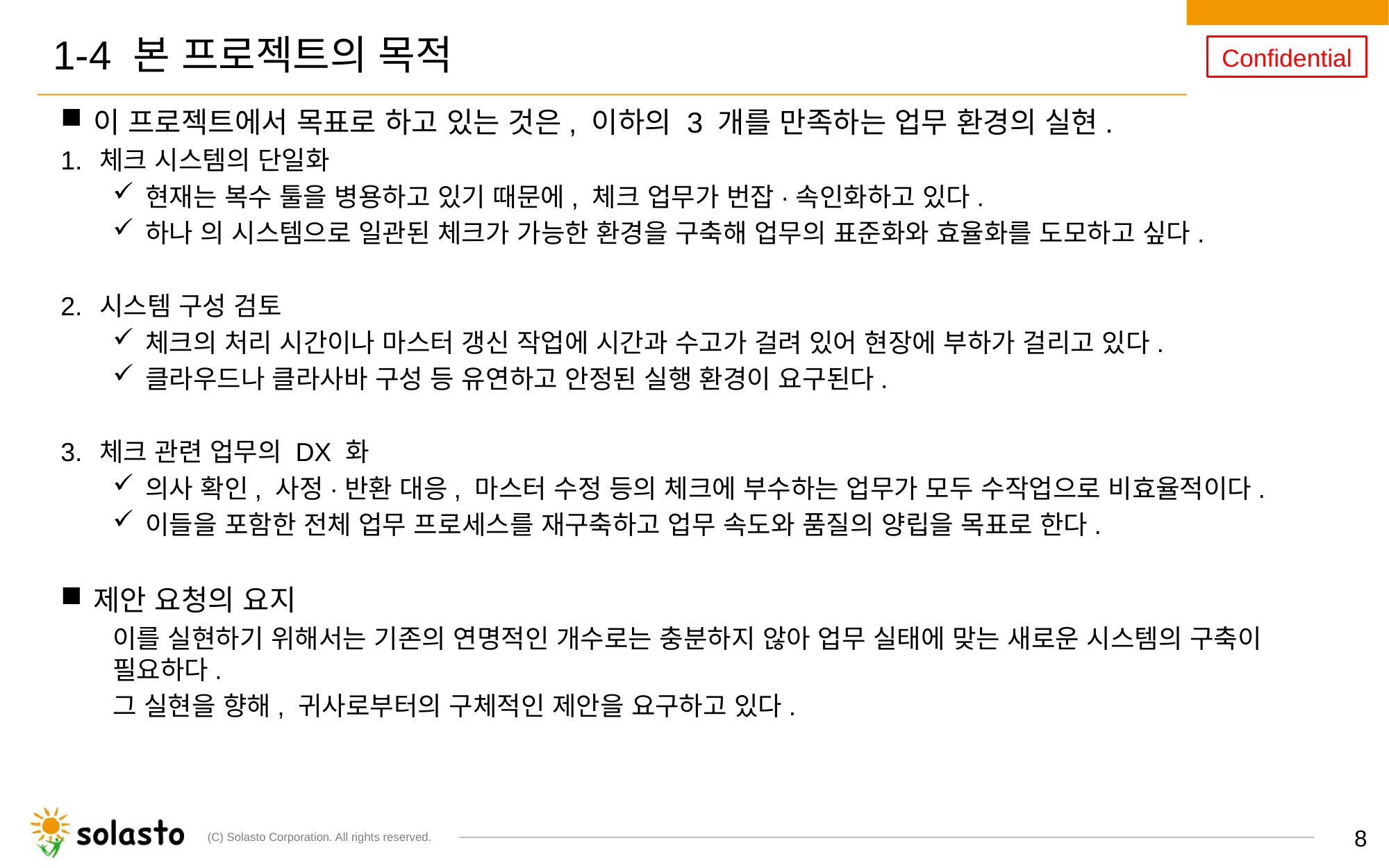

# 1-4 본 프로젝트의 목적
이 프로젝트에서 목표로 하고 있는 것은, 이하의 3 개를 만족하는 업무 환경의 실현.
체크 시스템의 단일화
현재는 복수 툴을 병용하고 있기 때문에, 체크 업무가 번잡·속인화하고 있다.
하나 의 시스템으로 일관된 체크가 가능한 환경을 구축해 업무의 표준화와 효율화를 도모하고 싶다.

시스템 구성 검토
체크의 처리 시간이나 마스터 갱신 작업에 시간과 수고가 걸려 있어 현장에 부하가 걸리고 있다.
클라우드나 클라사바 구성 등 유연하고 안정된 실행 환경이 요구된다.

체크 관련 업무의 DX 화
의사 확인, 사정·반환 대응, 마스터 수정 등의 체크에 부수하는 업무가 모두 수작업으로 비효율적이다.
이들을 포함한 전체 업무 프로세스를 재구축하고 업무 속도와 품질의 양립을 목표로 한다.

제안 요청의 요지
이를 실현하기 위해서는 기존의 연명적인 개수로는 충분하지 않아 업무 실태에 맞는 새로운 시스템의 구축이 필요하다.
그 실현을 향해, 귀사로부터의 구체적인 제안을 요구하고 있다.